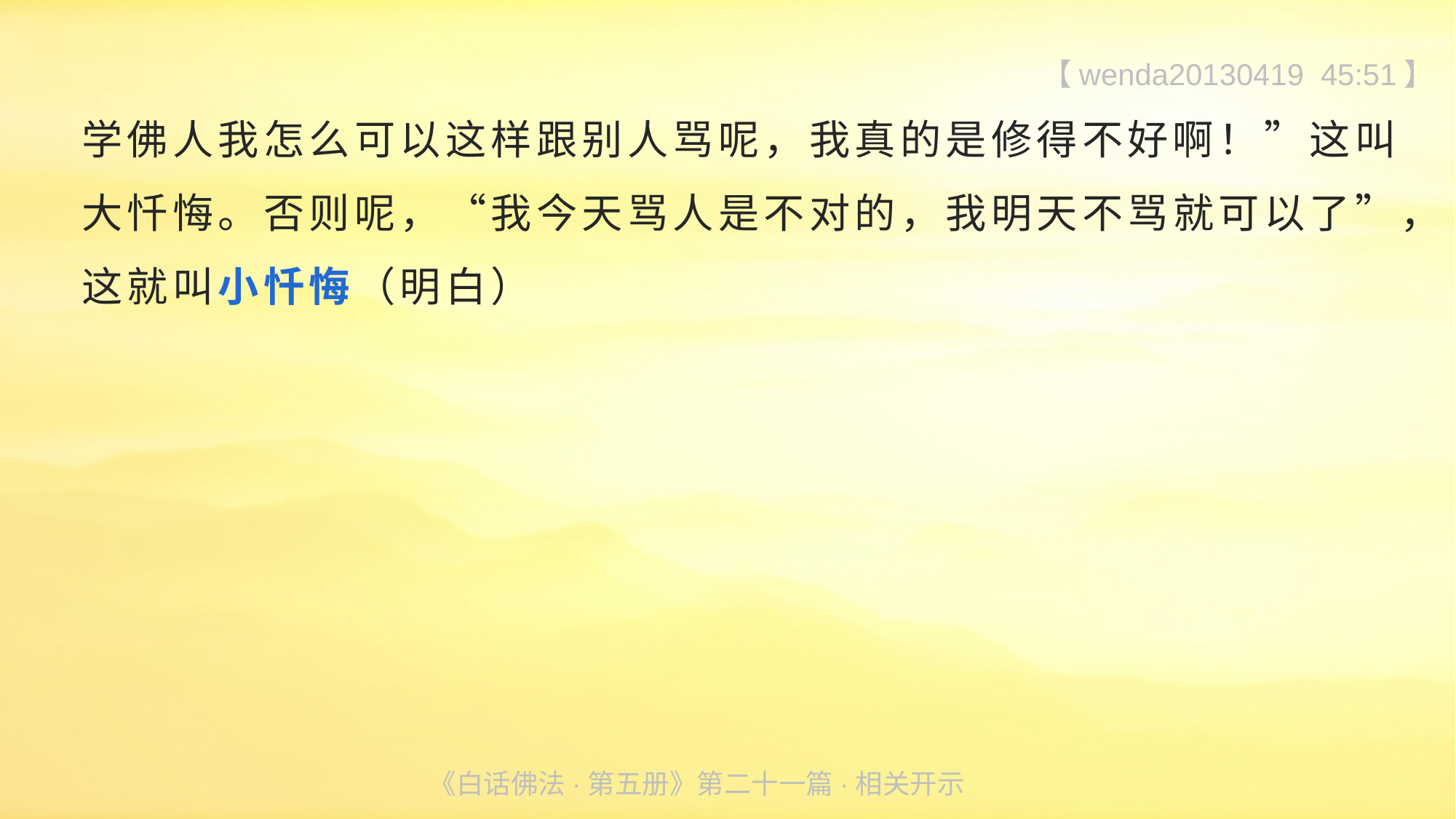

【wenda20130419  45:51】
学佛人我怎么可以这样跟别人骂呢，我真的是修得不好啊！”这叫大忏悔。否则呢，“我今天骂人是不对的，我明天不骂就可以了”，这就叫小忏悔（明白）

《白话佛法·第五册》第二十一篇·相关开示